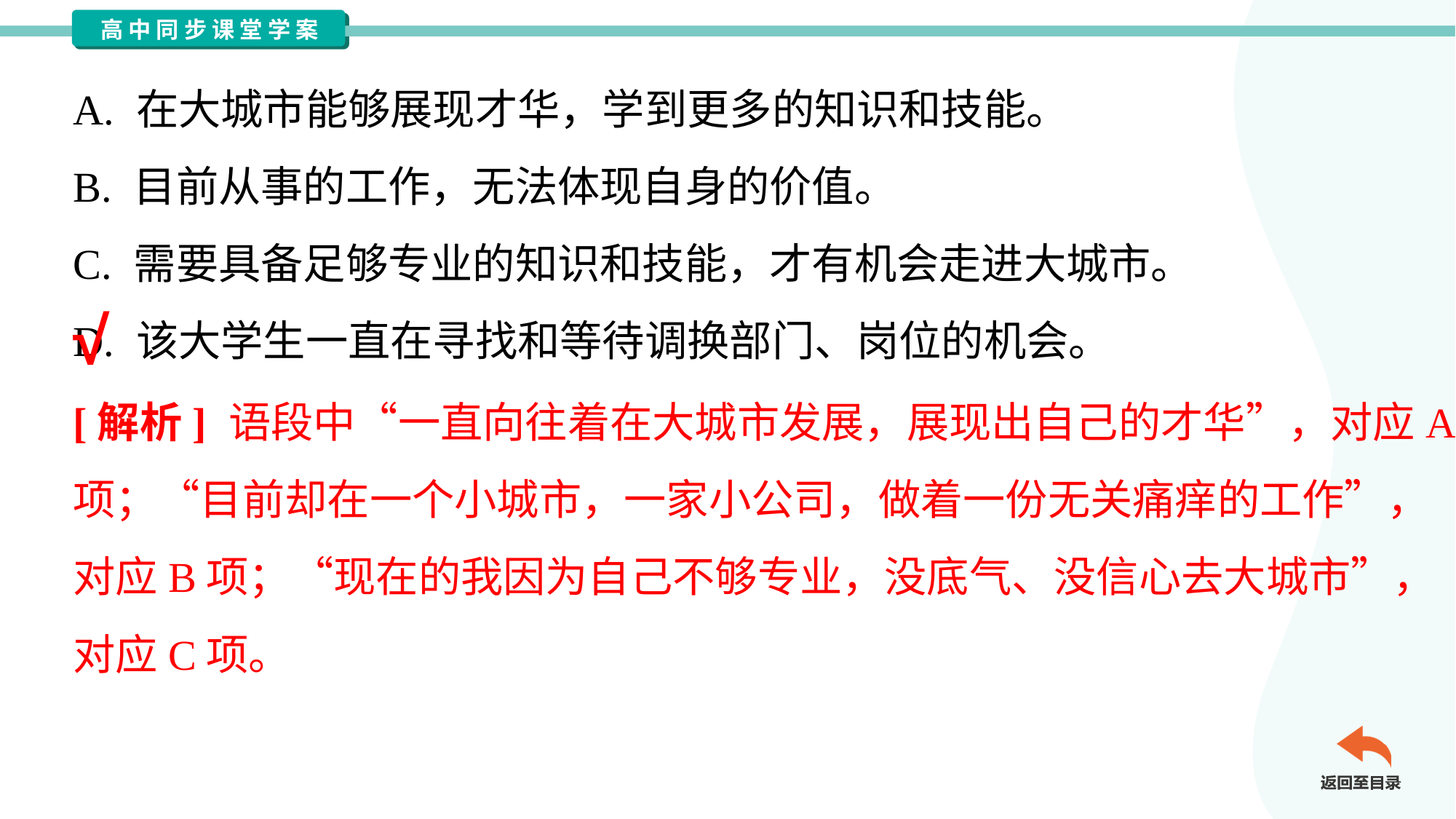

A. 在大城市能够展现才华，学到更多的知识和技能。
B. 目前从事的工作，无法体现自身的价值。
C. 需要具备足够专业的知识和技能，才有机会走进大城市。
D. 该大学生一直在寻找和等待调换部门、岗位的机会。
√
[解析] 语段中“一直向往着在大城市发展，展现出自己的才华”，对应A
项；“目前却在一个小城市，一家小公司，做着一份无关痛痒的工作”，
对应B项；“现在的我因为自己不够专业，没底气、没信心去大城市”，
对应C项。